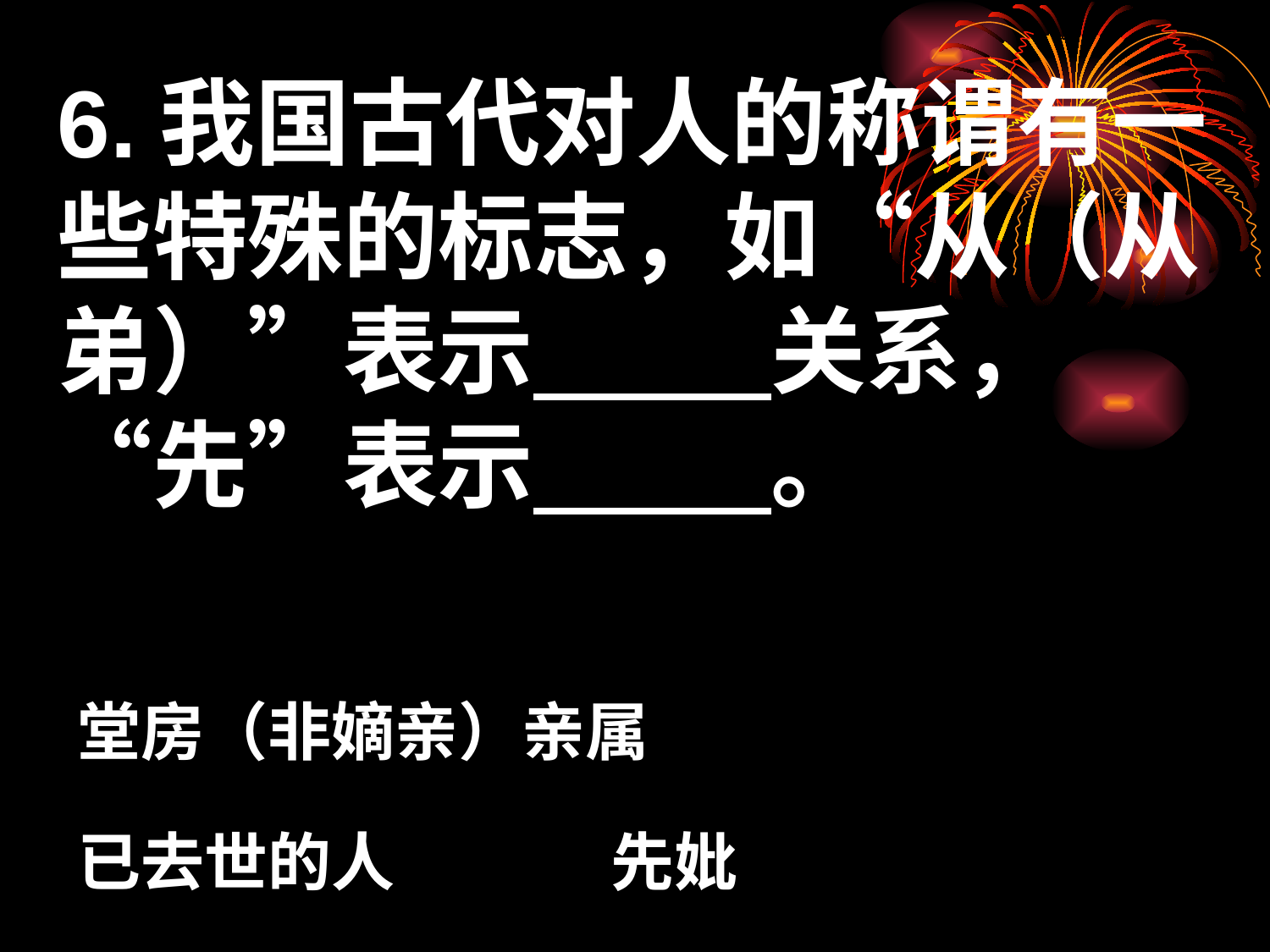

6.我国古代对人的称谓有一些特殊的标志，如“从（从弟）”表示           关系，“先”表示           。

堂房（非嫡亲）亲属
已去世的人               先妣